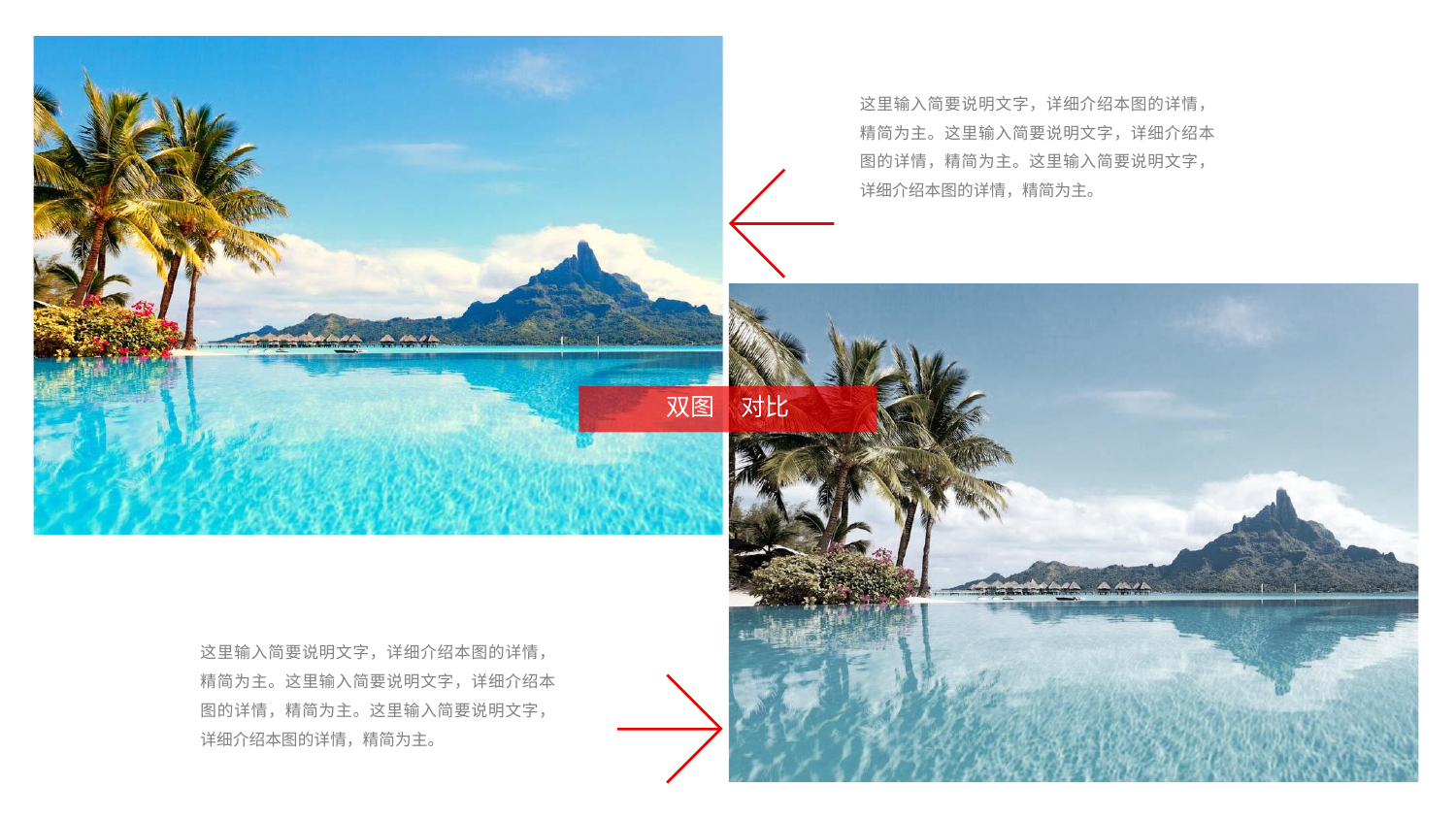

这里输入简要说明文字，详细介绍本图的详情，精简为主。这里输入简要说明文字，详细介绍本图的详情，精简为主。这里输入简要说明文字，详细介绍本图的详情，精简为主。

双图     对比
这里输入简要说明文字，详细介绍本图的详情，精简为主。这里输入简要说明文字，详细介绍本图的详情，精简为主。这里输入简要说明文字，详细介绍本图的详情，精简为主。